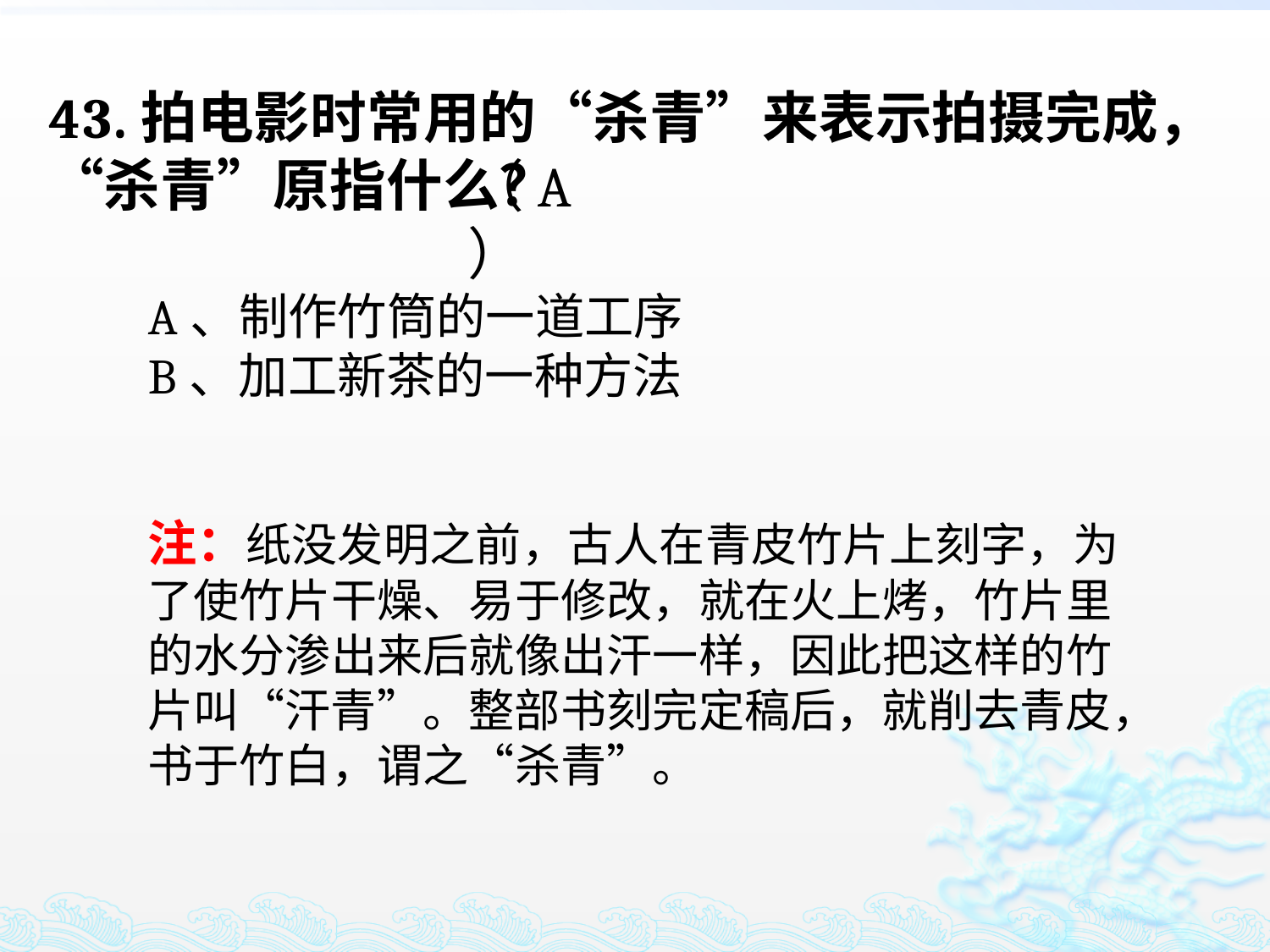

43.拍电影时常用的“杀青”来表示拍摄完成，“杀青”原指什么？
（A）
A、制作竹筒的一道工序
B、加工新茶的一种方法
注：纸没发明之前，古人在青皮竹片上刻字，为了使竹片干燥、易于修改，就在火上烤，竹片里的水分渗出来后就像出汗一样，因此把这样的竹片叫“汗青”。整部书刻完定稿后，就削去青皮，书于竹白，谓之“杀青”。